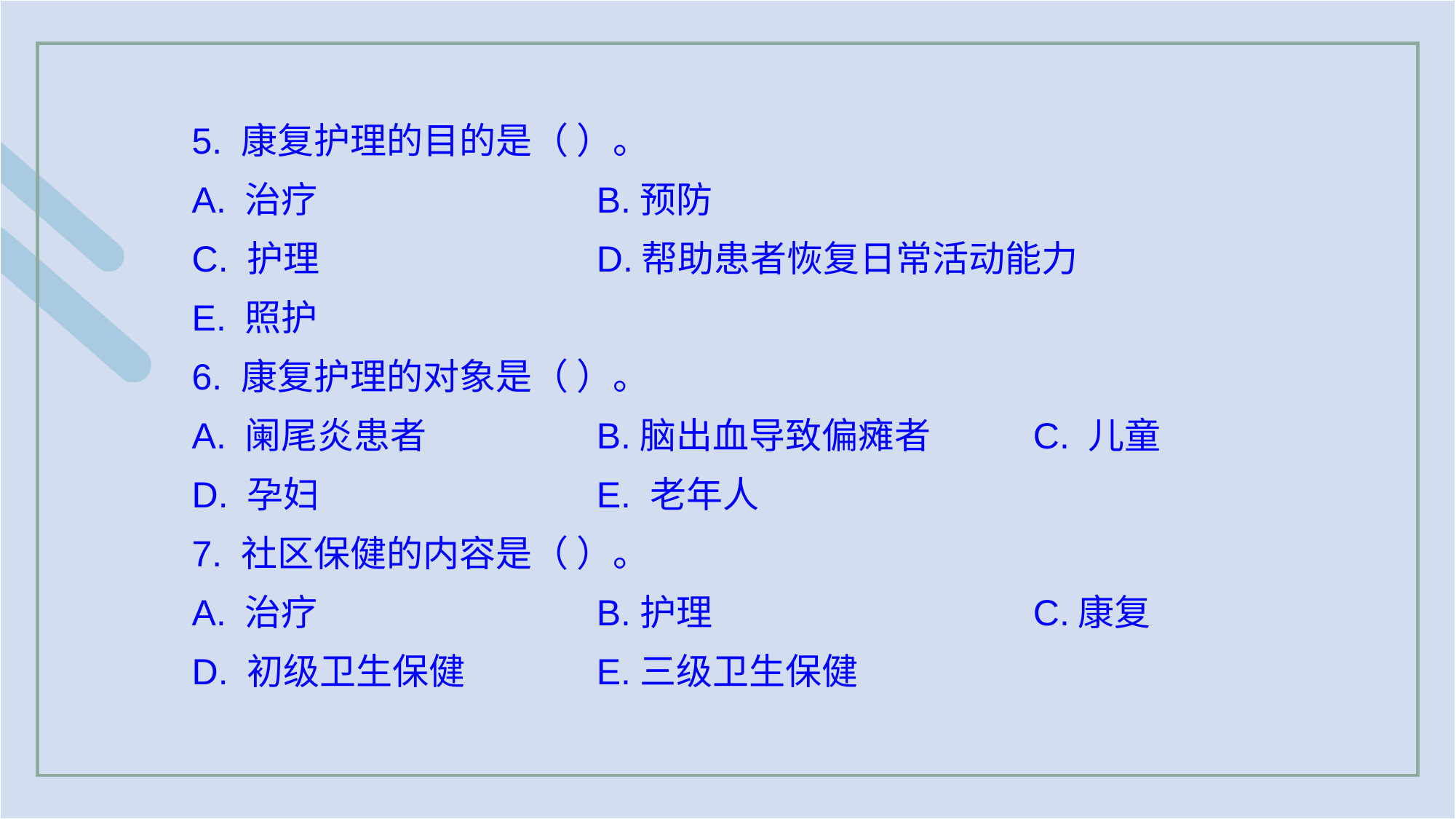

5. 康复护理的目的是（ ）。
A. 治疗 			B.预防
C. 护理			D.帮助患者恢复日常活动能力
E. 照护
6. 康复护理的对象是（ ）。
A. 阑尾炎患者 		B.脑出血导致偏瘫者	C. 儿童
D. 孕妇			E. 老年人
7. 社区保健的内容是（ ）。
A. 治疗 			B.护理 			C.康复
D. 初级卫生保健 		E.三级卫生保健